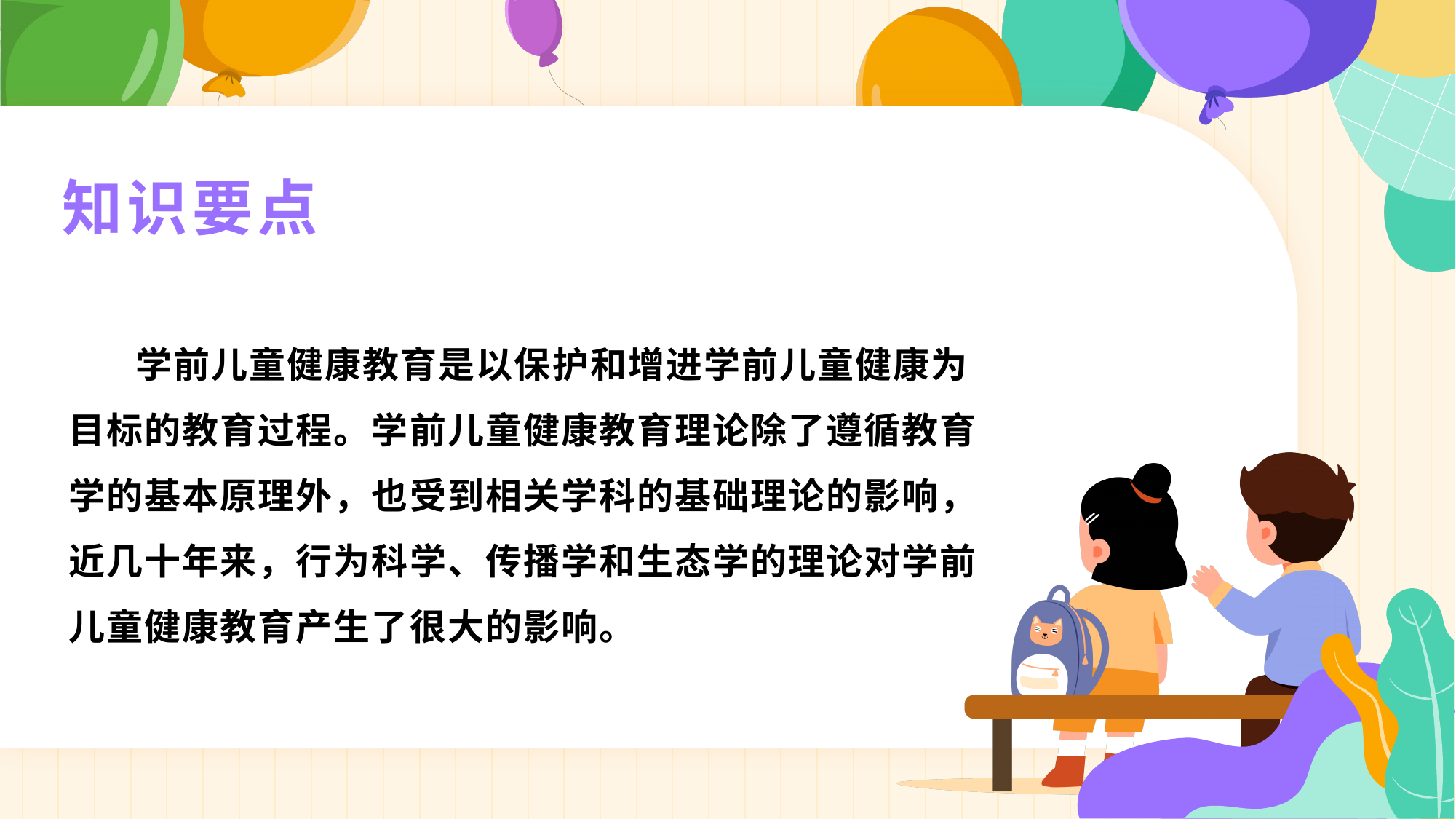

知识要点
      学前儿童健康教育是以保护和增进学前儿童健康为目标的教育过程。学前儿童健康教育理论除了遵循教育学的基本原理外，也受到相关学科的基础理论的影响，近几十年来，行为科学、传播学和生态学的理论对学前儿童健康教育产生了很大的影响。